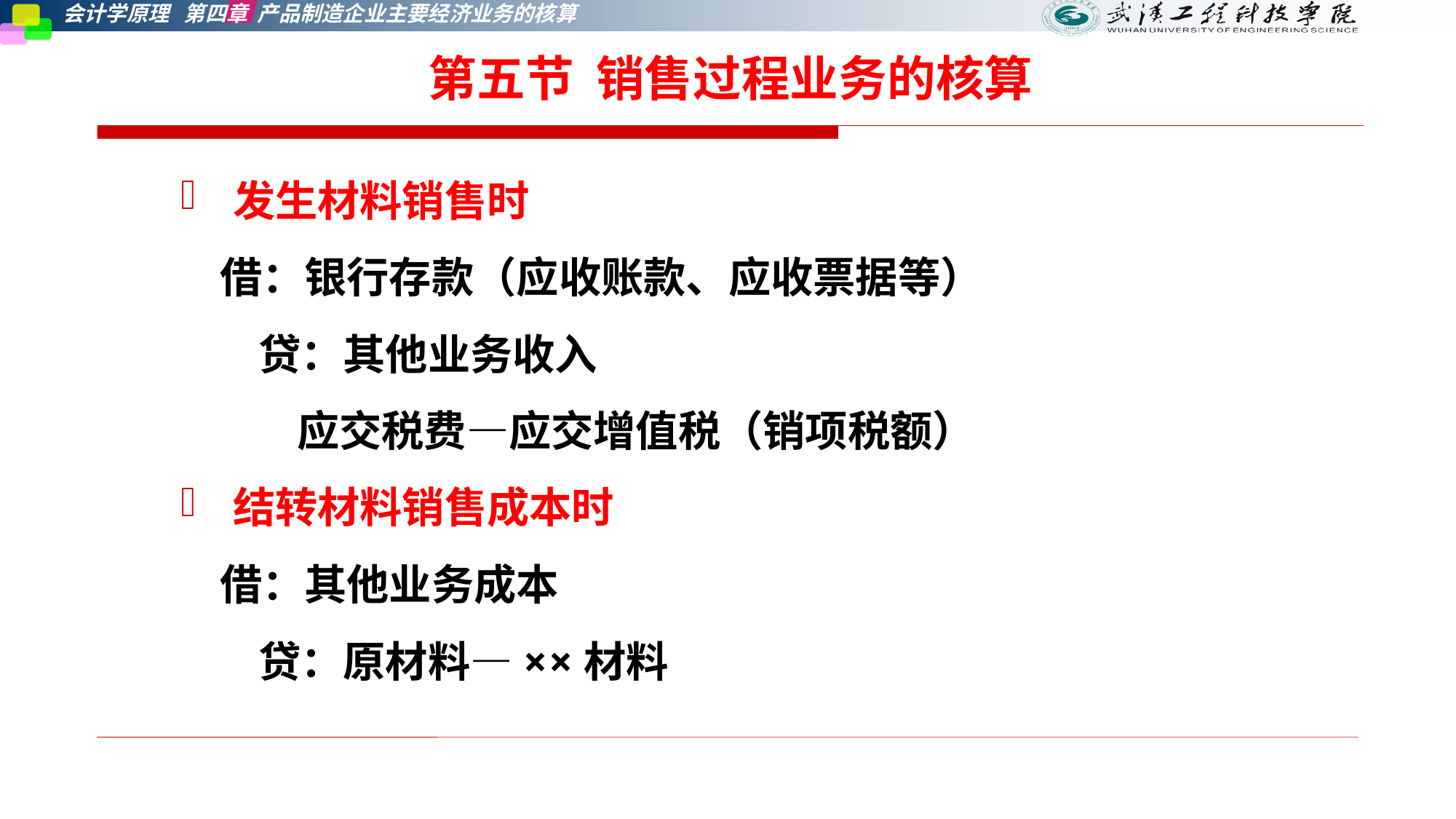

第五节  销售过程业务的核算
发生材料销售时
   借：银行存款（应收账款、应收票据等）
       贷：其他业务收入
           应交税费—应交增值税（销项税额）
结转材料销售成本时
   借：其他业务成本
       贷：原材料—××材料